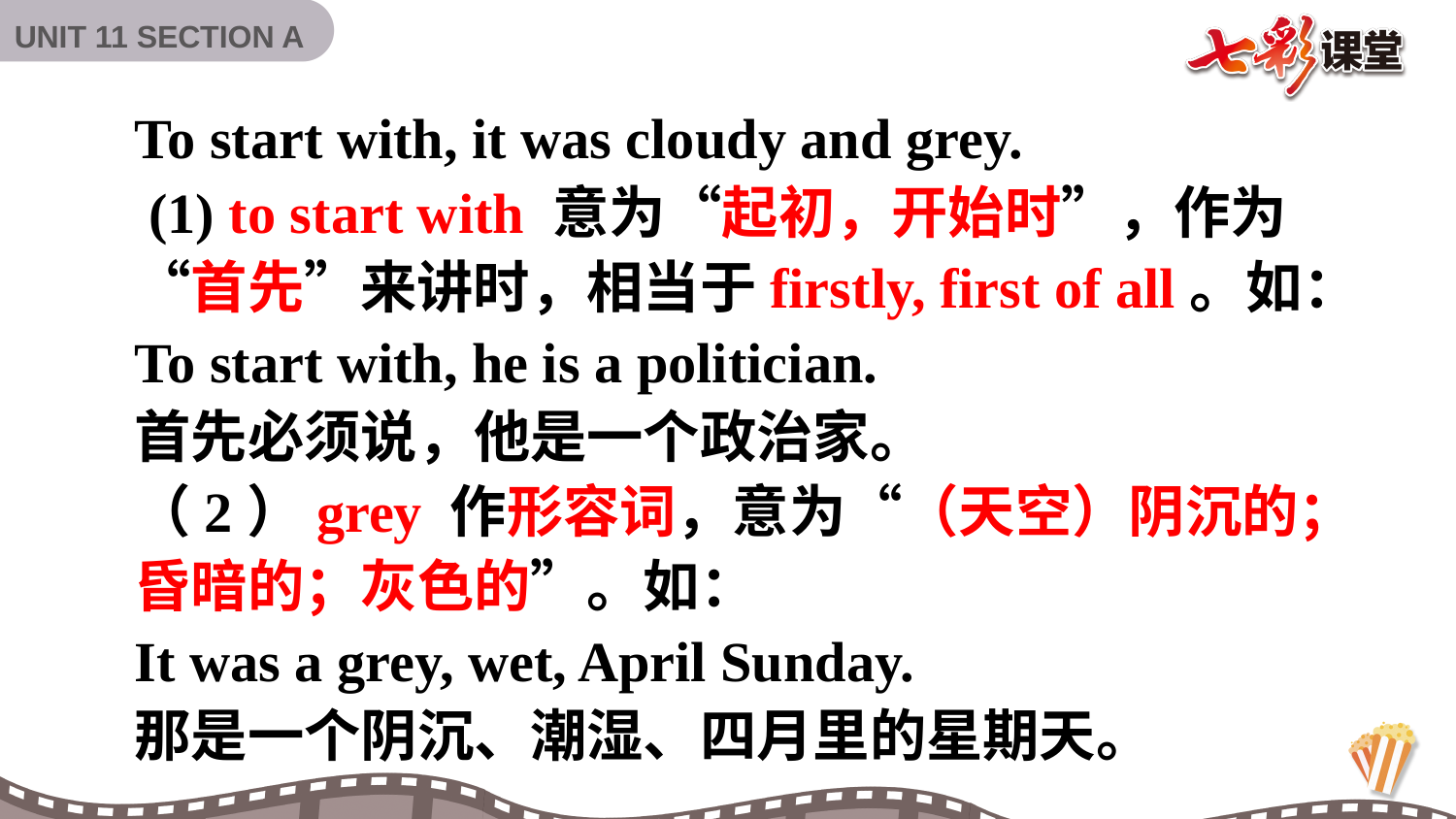

To start with, it was cloudy and grey.
 (1) to start with 意为“起初，开始时”，作为“首先”来讲时，相当于firstly, first of all。如：
To start with, he is a politician.
首先必须说，他是一个政治家。
（2）grey 作形容词，意为“（天空）阴沉的；昏暗的；灰色的”。如：
It was a grey, wet, April Sunday.
那是一个阴沉、潮湿、四月里的星期天。